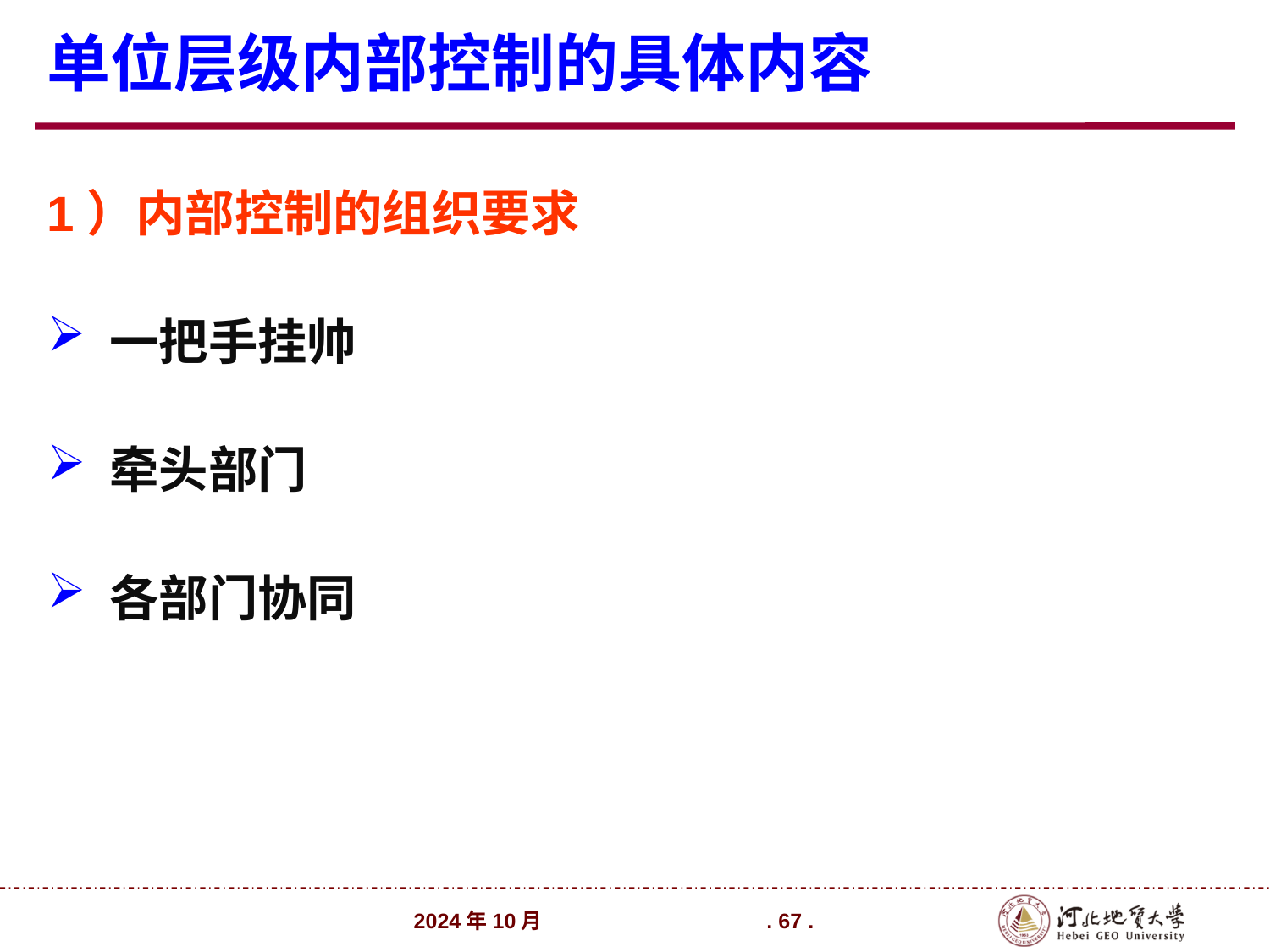

# 单位层级内部控制的具体内容
1）内部控制的组织要求
 一把手挂帅
 牵头部门
 各部门协同
2024年10月                                             . 67 .